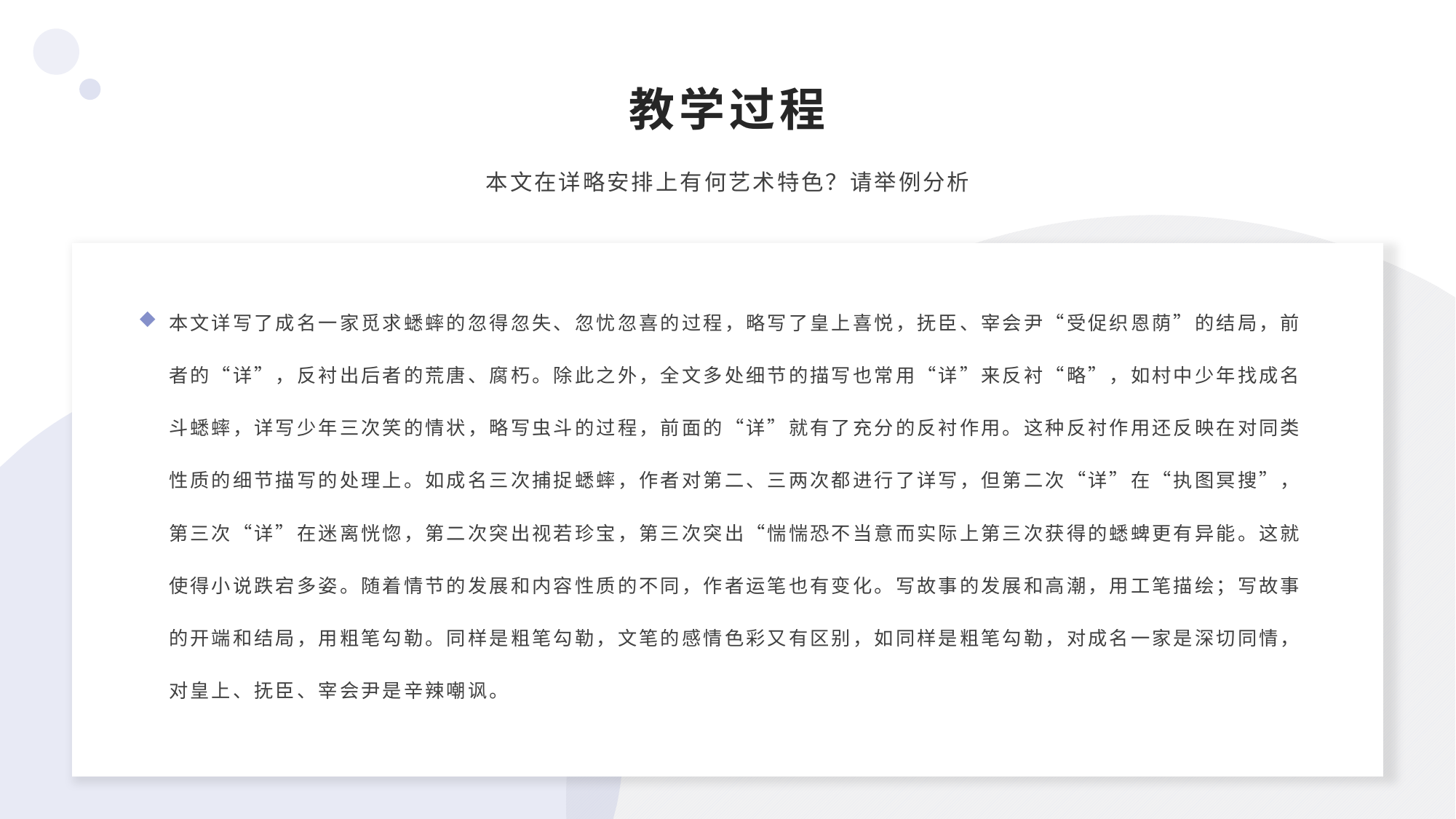

教学过程

本文在详略安排上有何艺术特色？请举例分析

本文详写了成名一家觅求蟋蟀的忽得忽失、忽忧忽喜的过程，略写了皇上喜悦，抚臣、宰会尹“受促织恩荫”的结局，前者的“详”，反衬出后者的荒唐、腐朽。除此之外，全文多处细节的描写也常用“详”来反衬“略”，如村中少年找成名斗蟋蟀，详写少年三次笑的情状，略写虫斗的过程，前面的“详”就有了充分的反衬作用。这种反衬作用还反映在对同类性质的细节描写的处理上。如成名三次捕捉蟋蟀，作者对第二、三两次都进行了详写，但第二次“详”在“执图冥搜”，第三次“详”在迷离恍惚，第二次突出视若珍宝，第三次突出“惴惴恐不当意而实际上第三次获得的蟋蜱更有异能。这就使得小说跌宕多姿。随着情节的发展和内容性质的不同，作者运笔也有变化。写故事的发展和高潮，用工笔描绘；写故事的开端和结局，用粗笔勾勒。同样是粗笔勾勒，文笔的感情色彩又有区别，如同样是粗笔勾勒，对成名一家是深切同情，对皇上、抚臣、宰会尹是辛辣嘲讽。